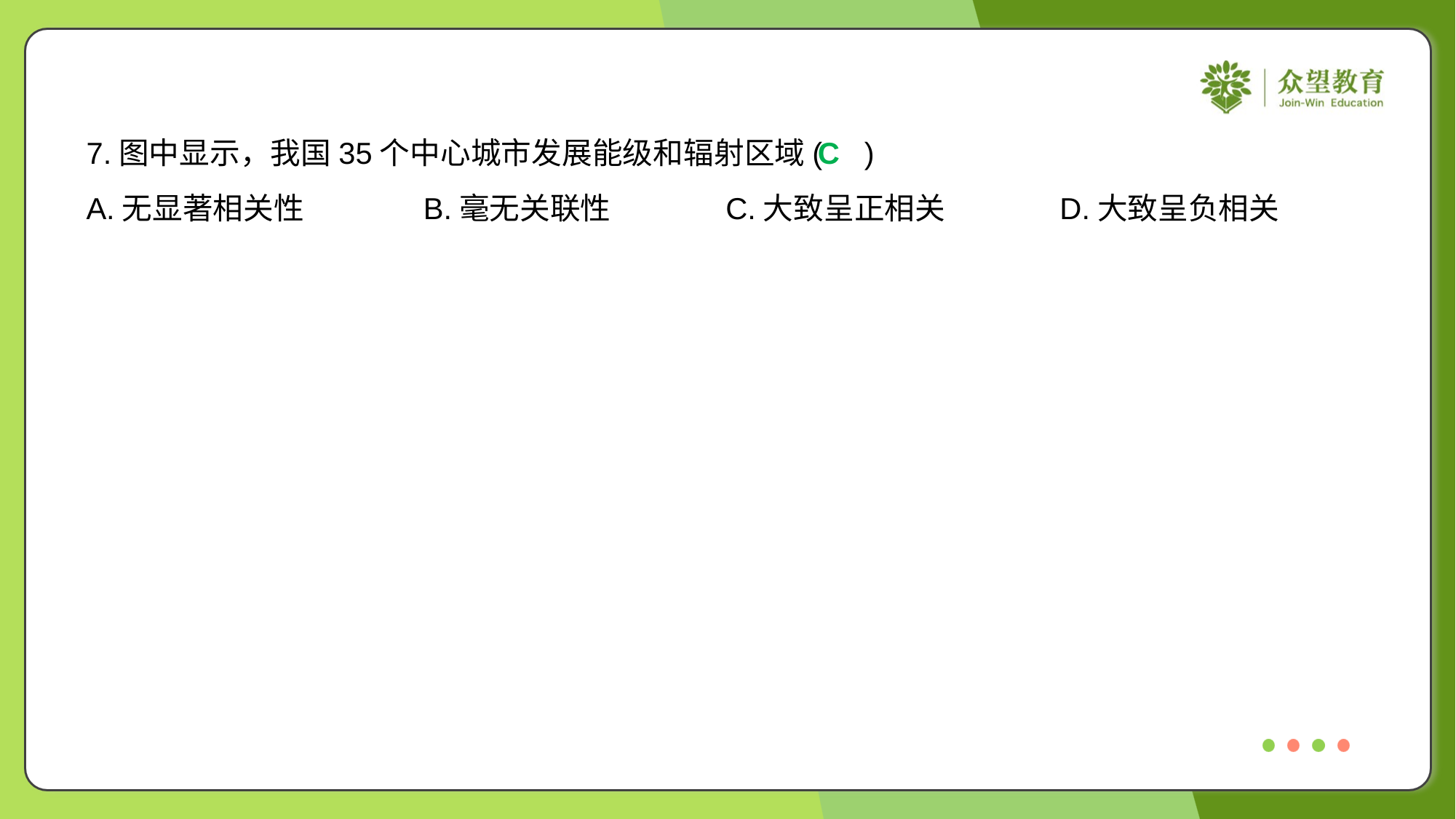

7.图中显示，我国35个中心城市发展能级和辐射区域(     )
C
A.无显著相关性	B.毫无关联性	C.大致呈正相关	D.大致呈负相关